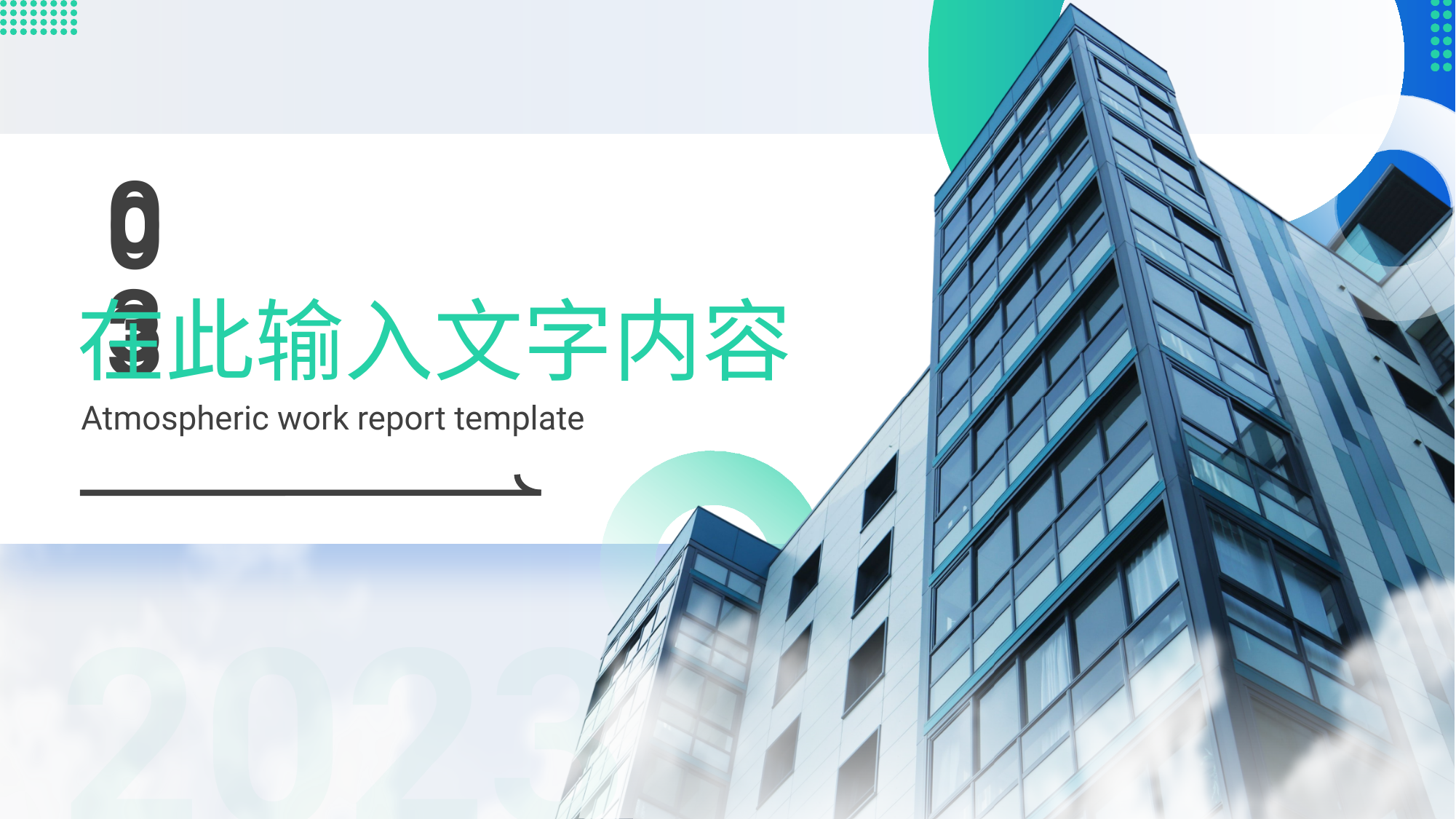

03
03
在此输入文字内容
Atmospheric work report template
2023